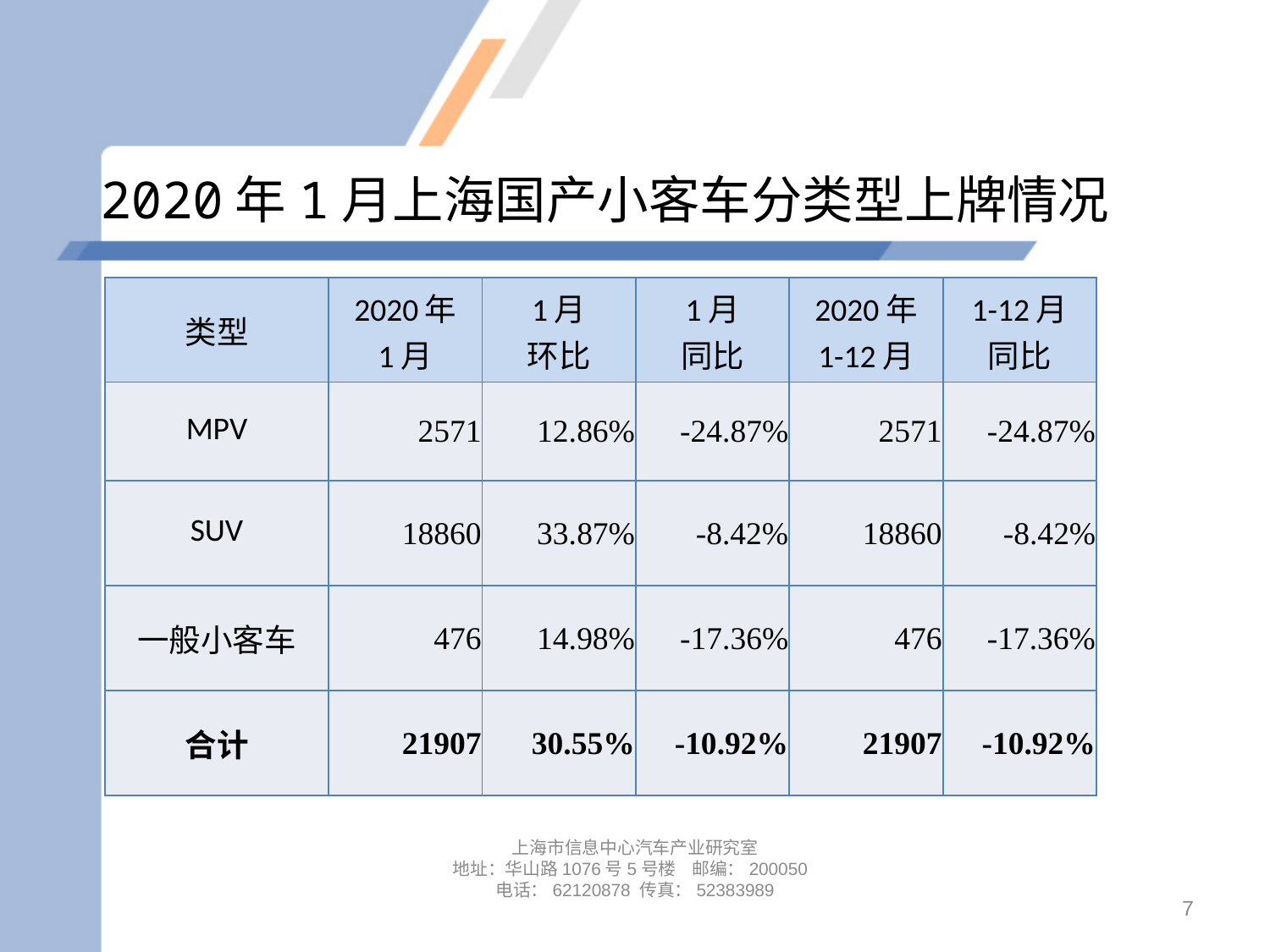

# 2020年1月上海国产小客车分类型上牌情况
| 类型 | 2020年 1月 | 1月 环比 | 1月 同比 | 2020年 1-12月 | 1-12月 同比 |
| --- | --- | --- | --- | --- | --- |
| MPV | 2571 | 12.86% | -24.87% | 2571 | -24.87% |
| SUV | 18860 | 33.87% | -8.42% | 18860 | -8.42% |
| 一般小客车 | 476 | 14.98% | -17.36% | 476 | -17.36% |
| 合计 | 21907 | 30.55% | -10.92% | 21907 | -10.92% |
上海市信息中心汽车产业研究室
地址：华山路1076号5号楼    邮编：200050
电话：62120878 传真：52383989

7